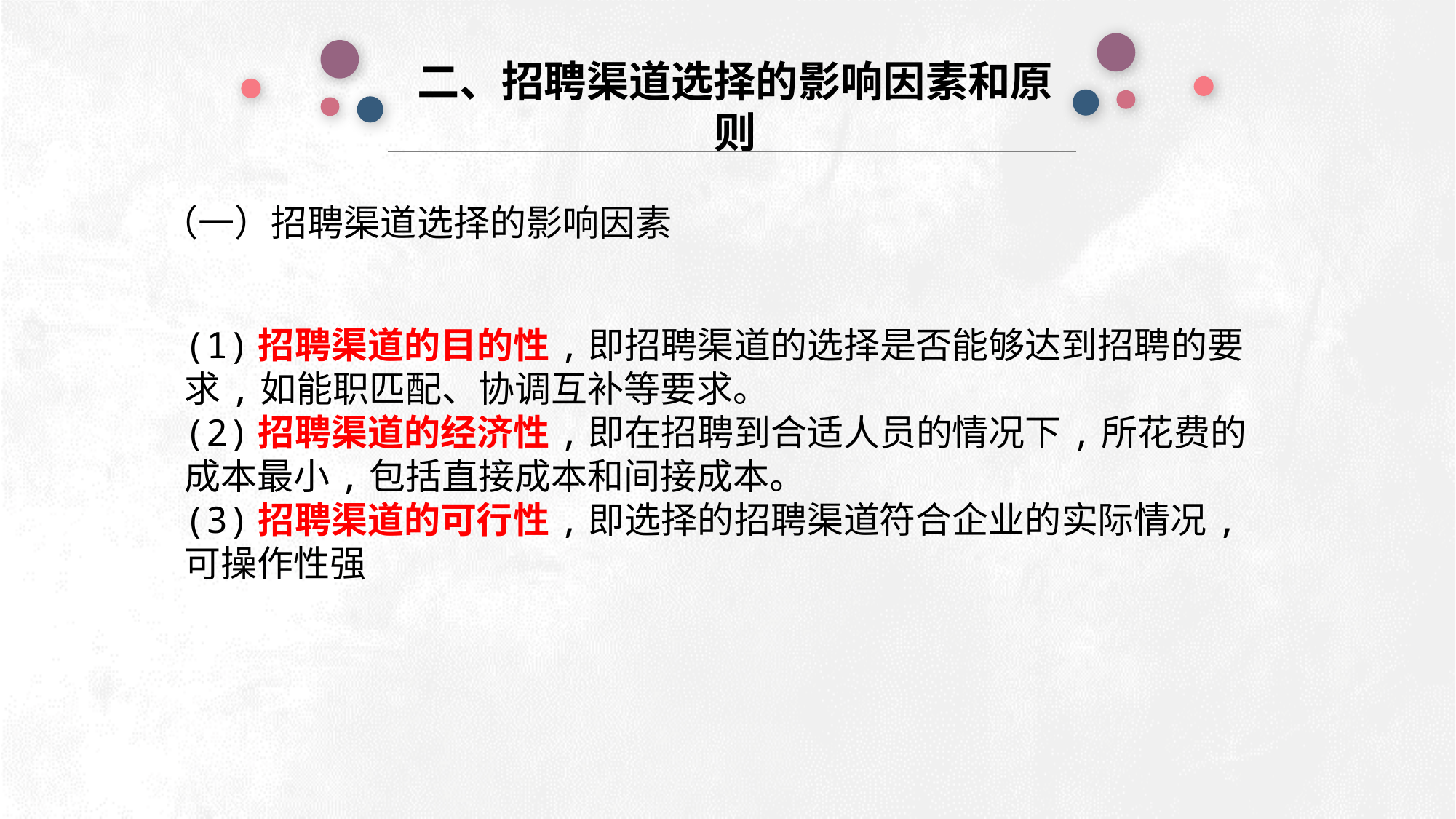

二、招聘渠道选择的影响因素和原则

（一）招聘渠道选择的影响因素
(1)招聘渠道的目的性,即招聘渠道的选择是否能够达到招聘的要求,如能职匹配、协调互补等要求。
(2)招聘渠道的经济性,即在招聘到合适人员的情况下,所花费的成本最小,包括直接成本和间接成本。
(3)招聘渠道的可行性,即选择的招聘渠道符合企业的实际情况,可操作性强